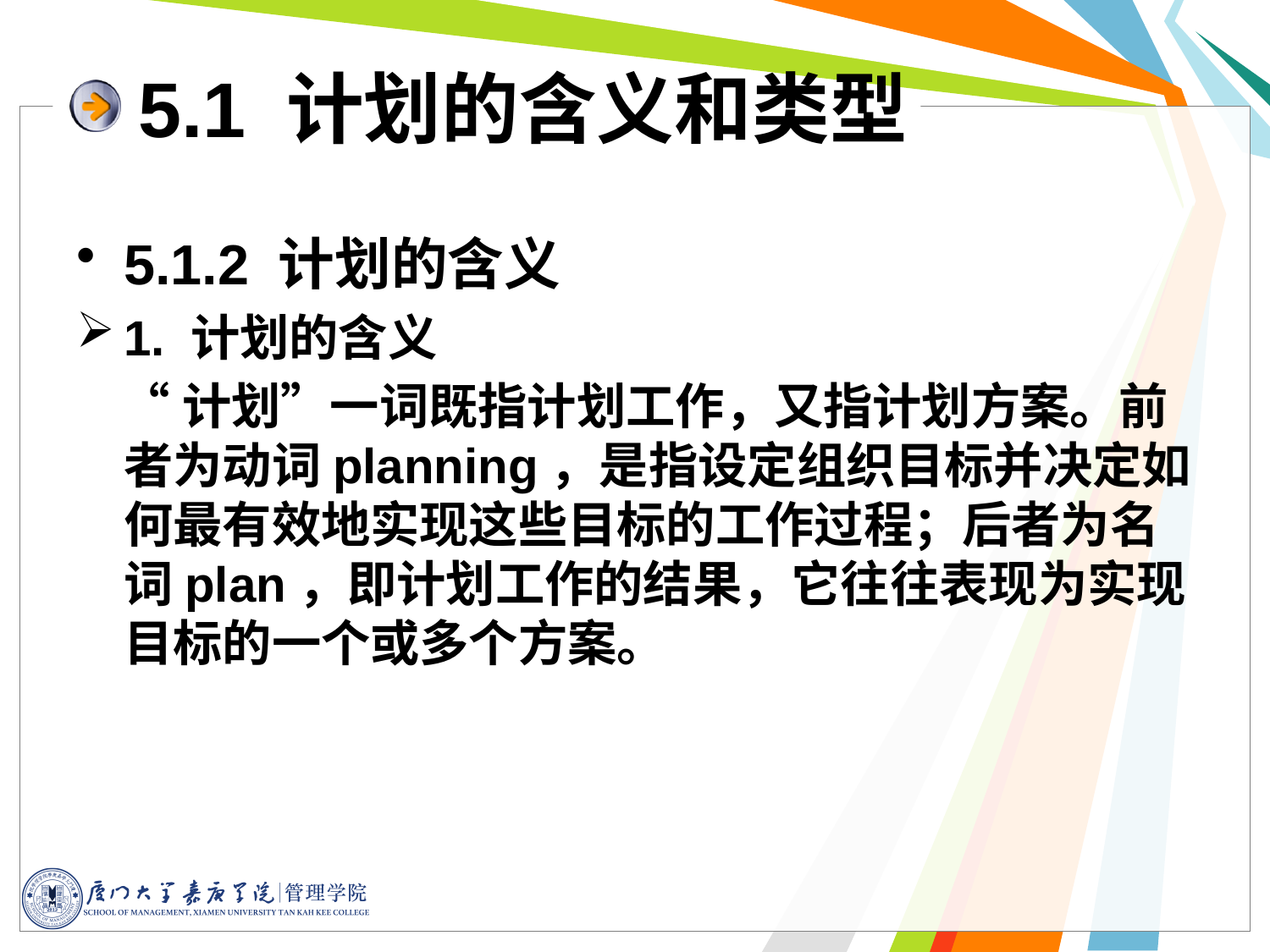

# 5.1 计划的含义和类型
5.1.2 计划的含义
1. 计划的含义
    “计划”一词既指计划工作，又指计划方案。前者为动词planning，是指设定组织目标并决定如何最有效地实现这些目标的工作过程；后者为名词plan，即计划工作的结果，它往往表现为实现目标的一个或多个方案。